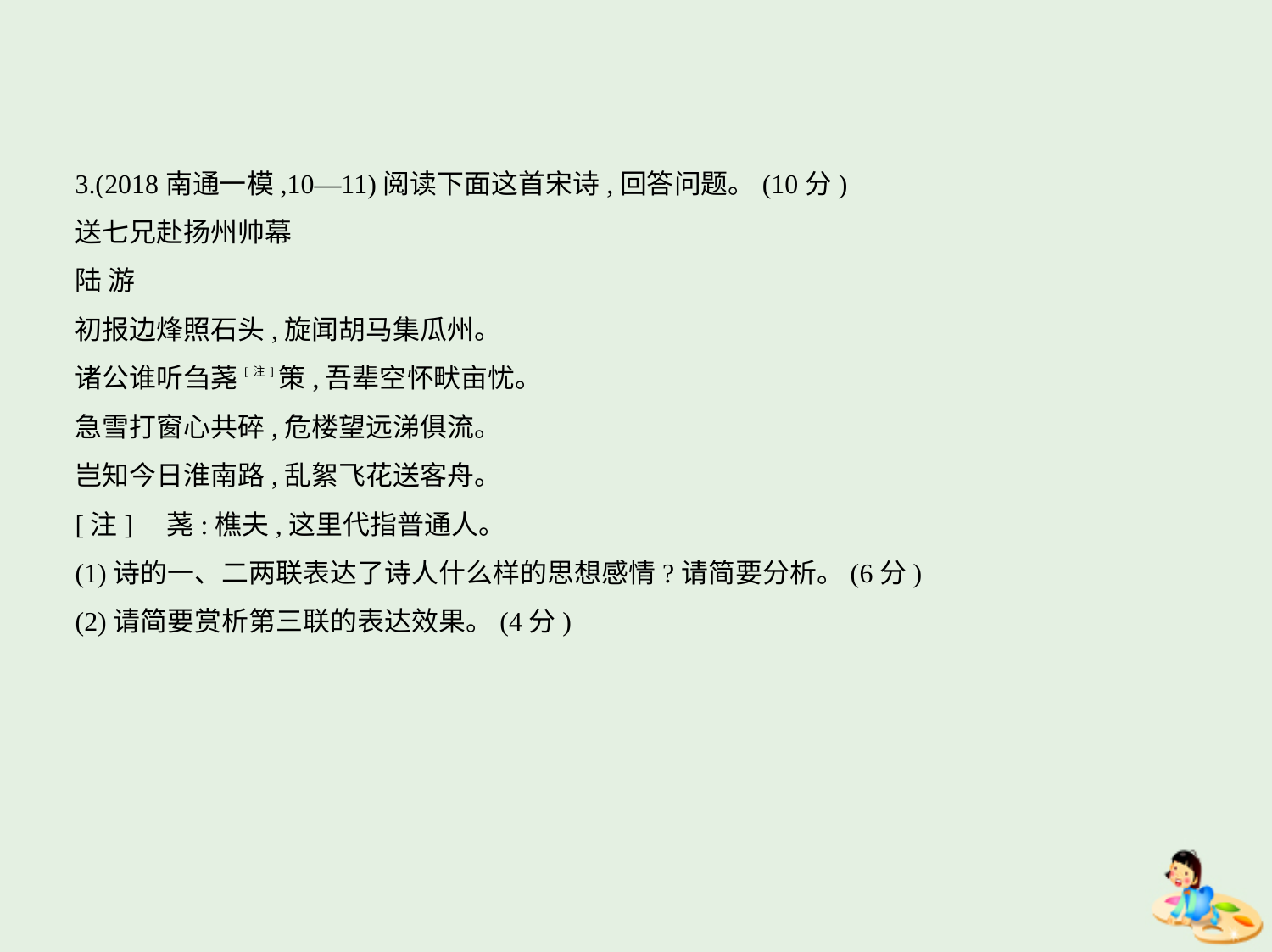

3.(2018南通一模,10—11)阅读下面这首宋诗,回答问题。(10分)
送七兄赴扬州帅幕
陆 游
初报边烽照石头,旋闻胡马集瓜州。
诸公谁听刍荛[注]策,吾辈空怀畎亩忧。
急雪打窗心共碎,危楼望远涕俱流。
岂知今日淮南路,乱絮飞花送客舟。
[注]    荛:樵夫,这里代指普通人。
(1)诗的一、二两联表达了诗人什么样的思想感情?请简要分析。(6分)
(2)请简要赏析第三联的表达效果。(4分)